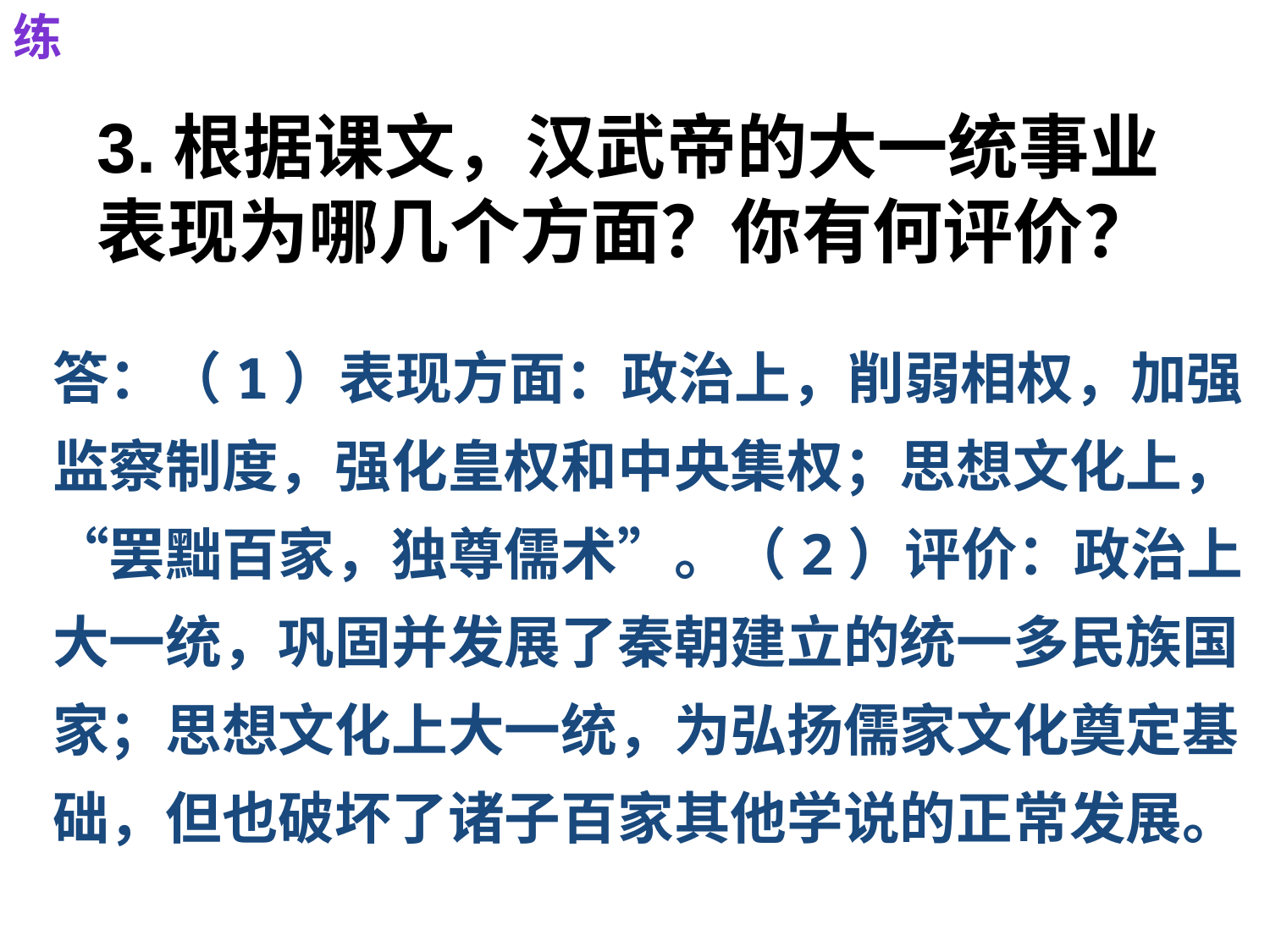

练
3.根据课文，汉武帝的大一统事业表现为哪几个方面？你有何评价？
答：（1）表现方面：政治上，削弱相权，加强监察制度，强化皇权和中央集权；思想文化上，“罢黜百家，独尊儒术”。（2）评价：政治上大一统，巩固并发展了秦朝建立的统一多民族国家；思想文化上大一统，为弘扬儒家文化奠定基础，但也破坏了诸子百家其他学说的正常发展。